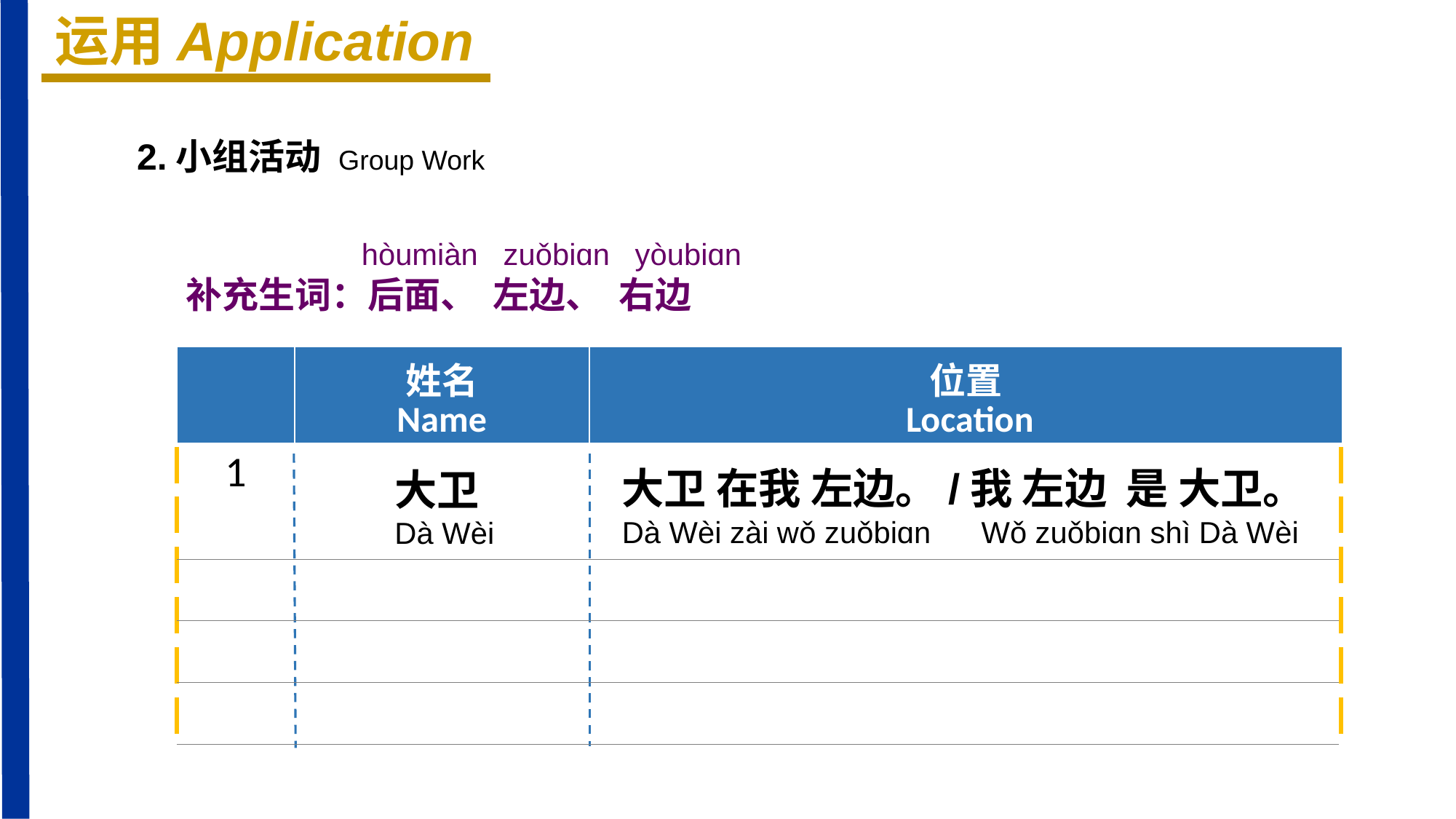

运用Application
2.小组活动 Group Work
                     hòumiàn   zuǒbiɑn   yòubiɑn
补充生词：后面、  左边、  右边
|  | 姓名 Name | 位置 Location |
| --- | --- | --- |
| 1 |  |  |
|  |  |  |
|  |  |  |
|  |  |  |
大卫 在我 左边。/我 左边  是 大卫。
Dà Wèi zài wǒ zuǒbiɑn      Wǒ zuǒbiɑn shì Dà Wèi
大卫
Dà Wèi